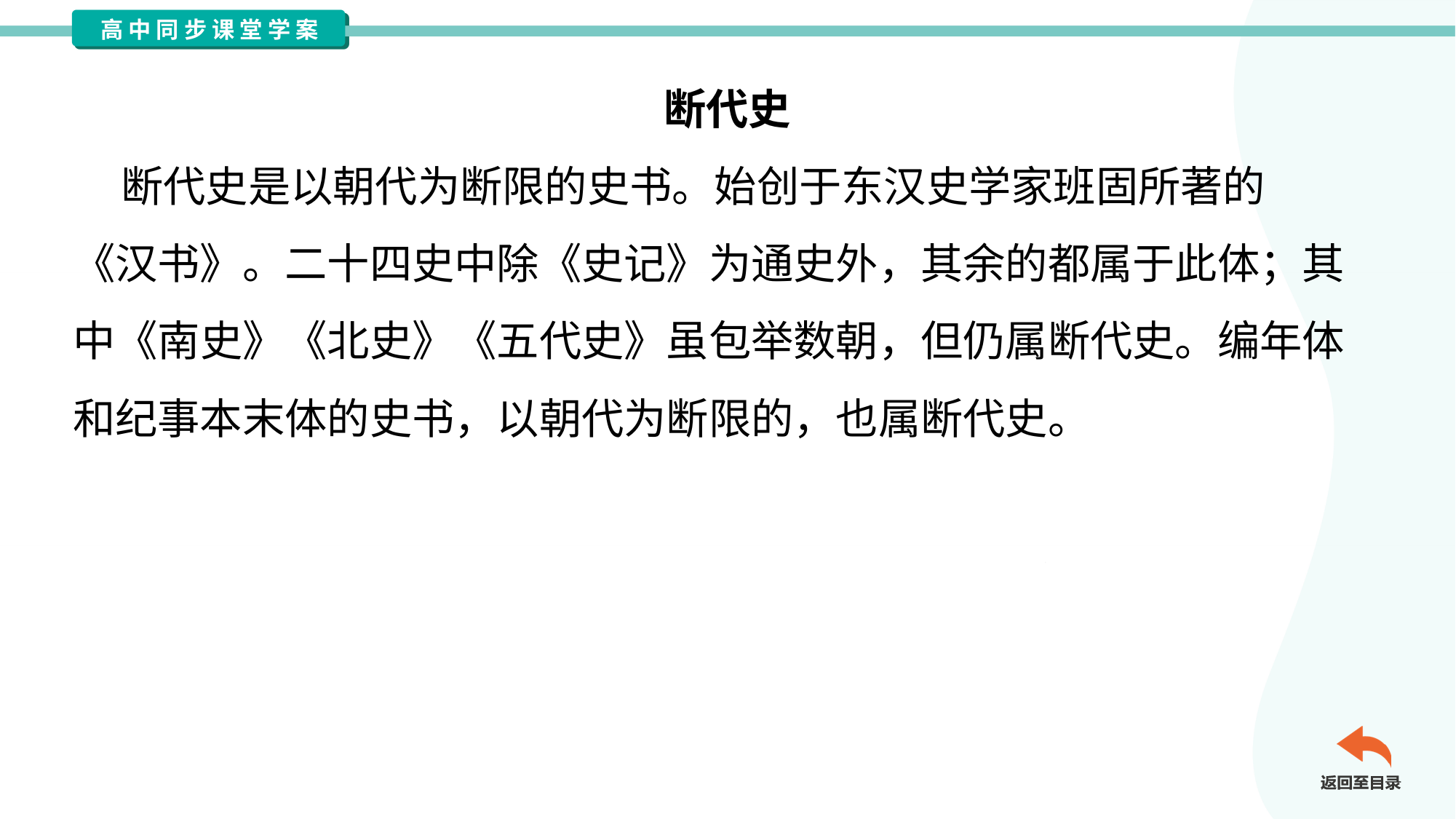

断代史
    断代史是以朝代为断限的史书。始创于东汉史学家班固所著的
《汉书》。二十四史中除《史记》为通史外，其余的都属于此体；其
中《南史》《北史》《五代史》虽包举数朝，但仍属断代史。编年体
和纪事本末体的史书，以朝代为断限的，也属断代史。